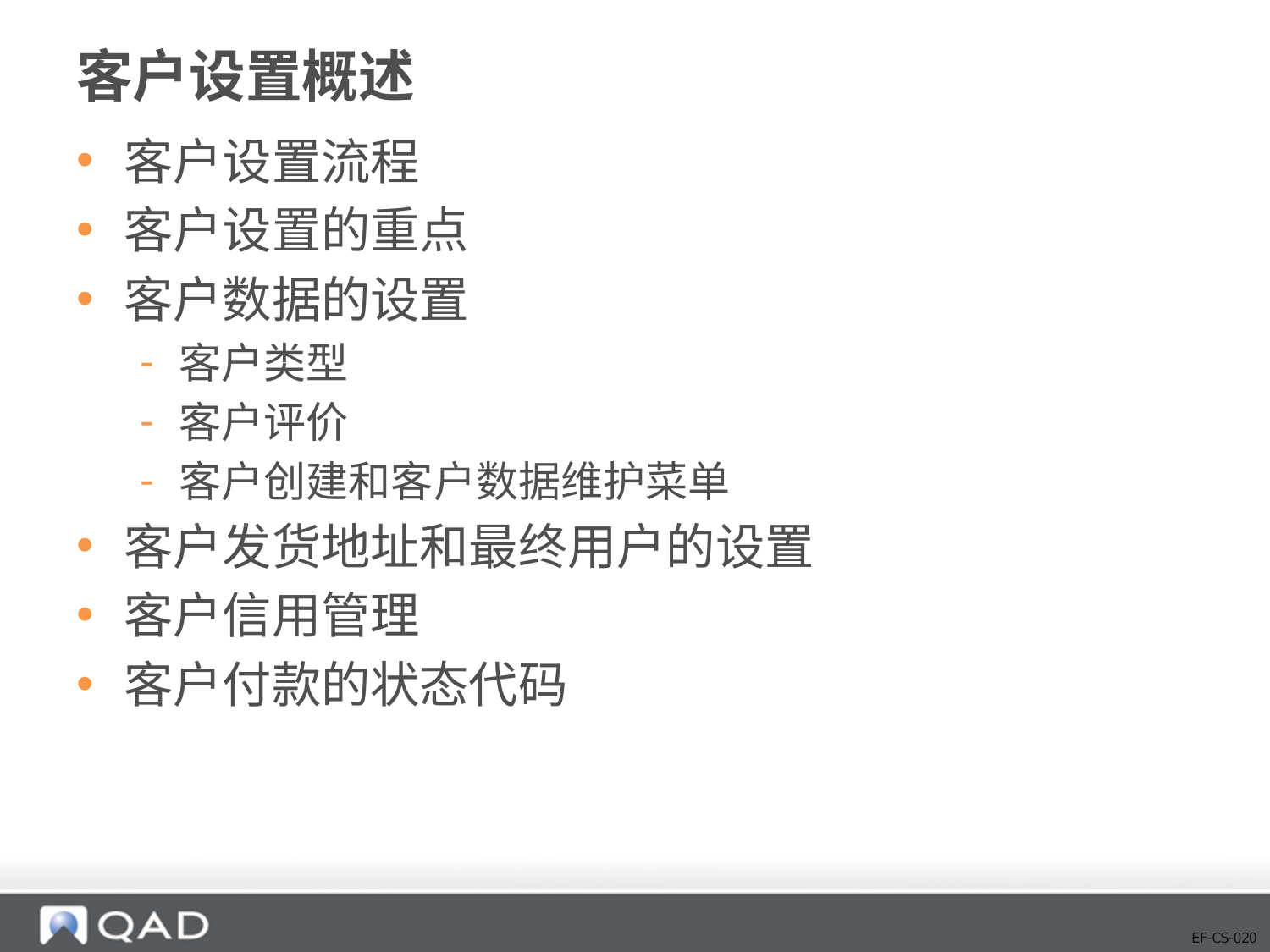

# 客户设置概述
客户设置流程
客户设置的重点
客户数据的设置
客户类型
客户评价
客户创建和客户数据维护菜单
客户发货地址和最终用户的设置
客户信用管理
客户付款的状态代码

EF-CS-020